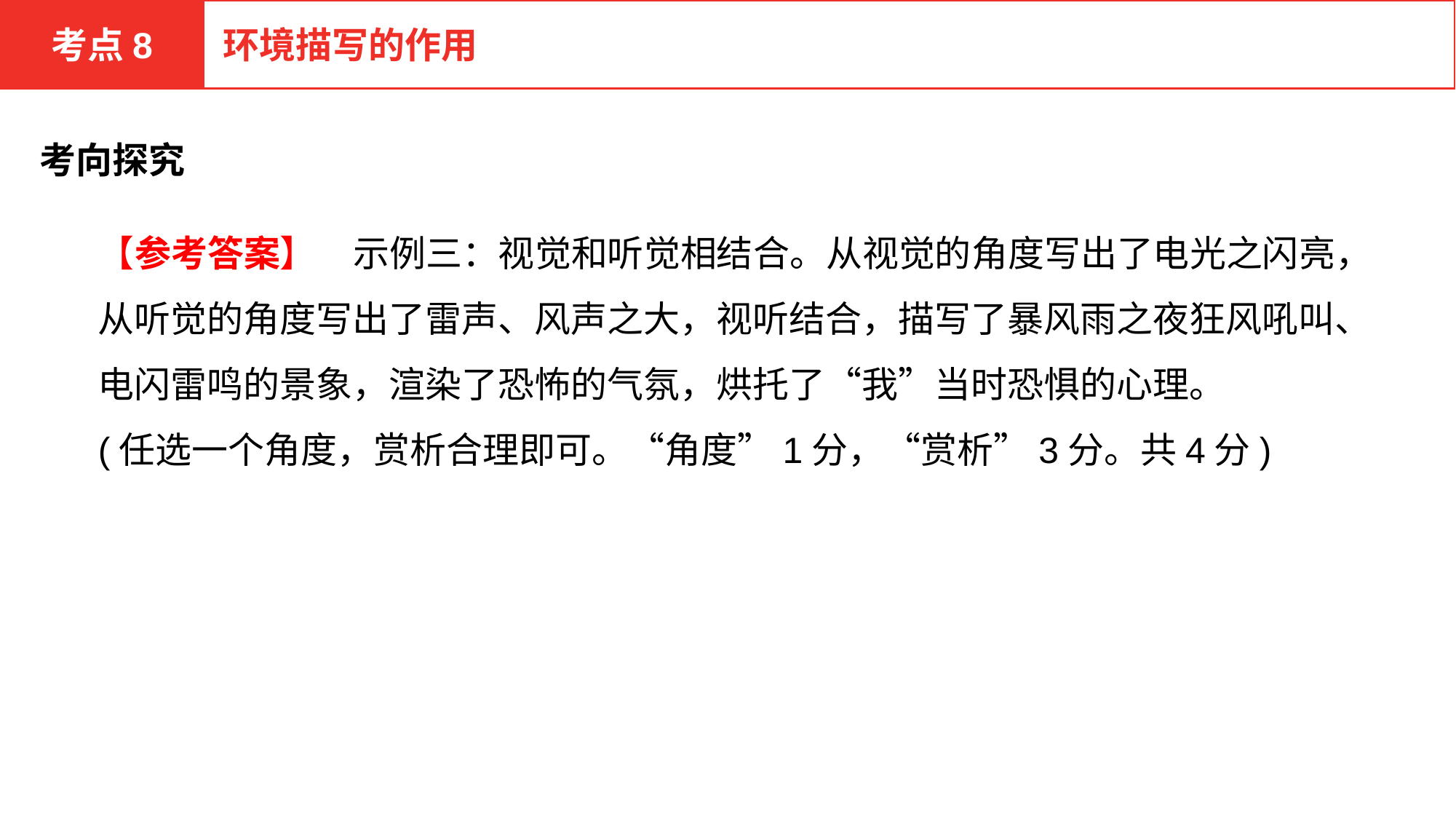

考点8
环境描写的作用
考向探究

【参考答案】　示例三：视觉和听觉相结合。从视觉的角度写出了电光之闪亮，从听觉的角度写出了雷声、风声之大，视听结合，描写了暴风雨之夜狂风吼叫、电闪雷鸣的景象，渲染了恐怖的气氛，烘托了“我”当时恐惧的心理。
(任选一个角度，赏析合理即可。“角度”1分，“赏析”3分。共4分)